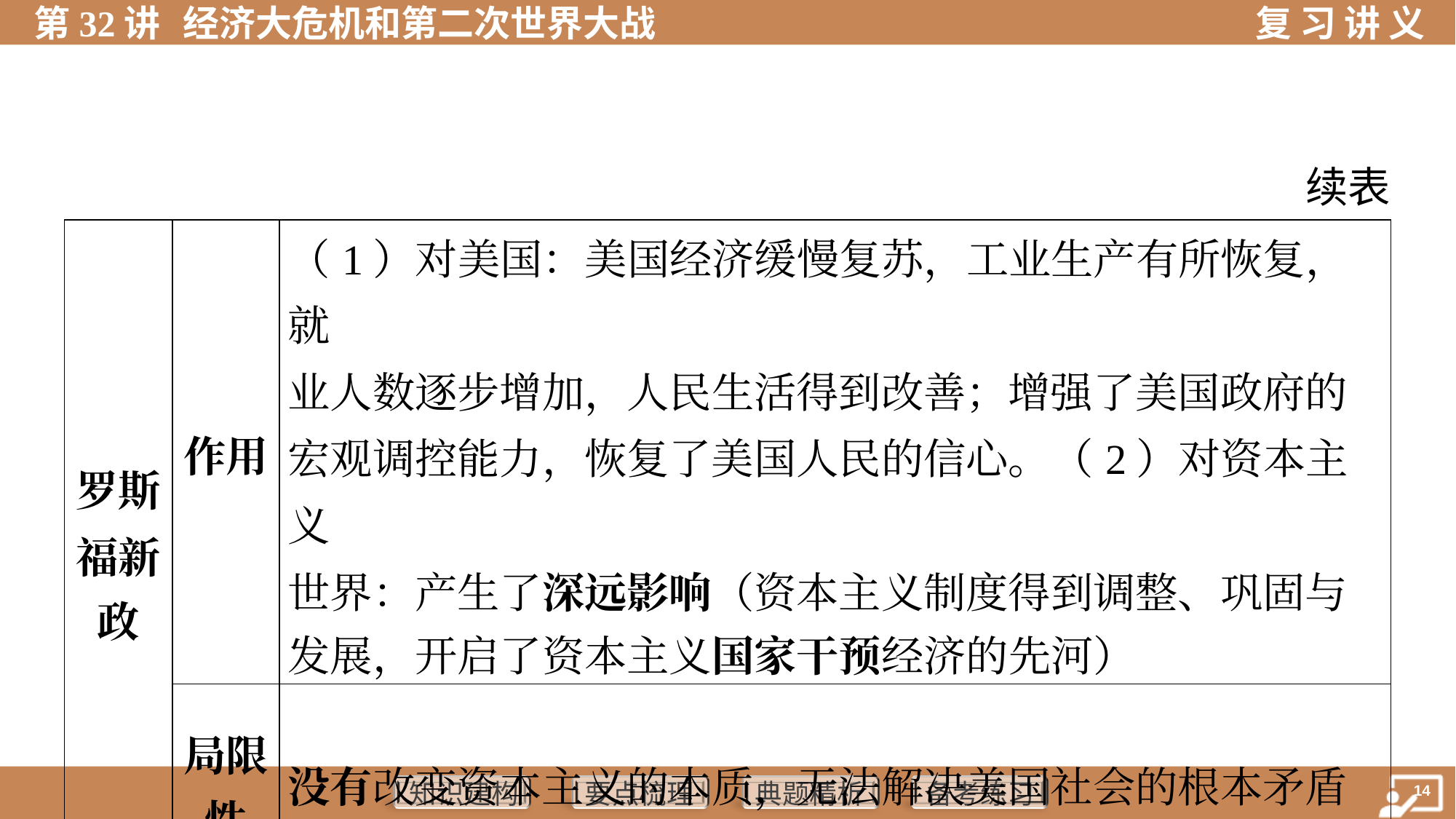

续表
| 罗斯 福新 政 | 作用 | （1）对美国：美国经济缓慢复苏，工业生产有所恢复，就 业人数逐步增加，人民生活得到改善；增强了美国政府的 宏观调控能力，恢复了美国人民的信心。（2）对资本主义 世界：产生了深远影响（资本主义制度得到调整、巩固与 发展，开启了资本主义国家干预经济的先河） |  |  |  |
| --- | --- | --- | --- | --- | --- |
|  | 局限 性 | 没有改变资本主义的本质，无法解决美国社会的根本矛盾 |  |  |  |